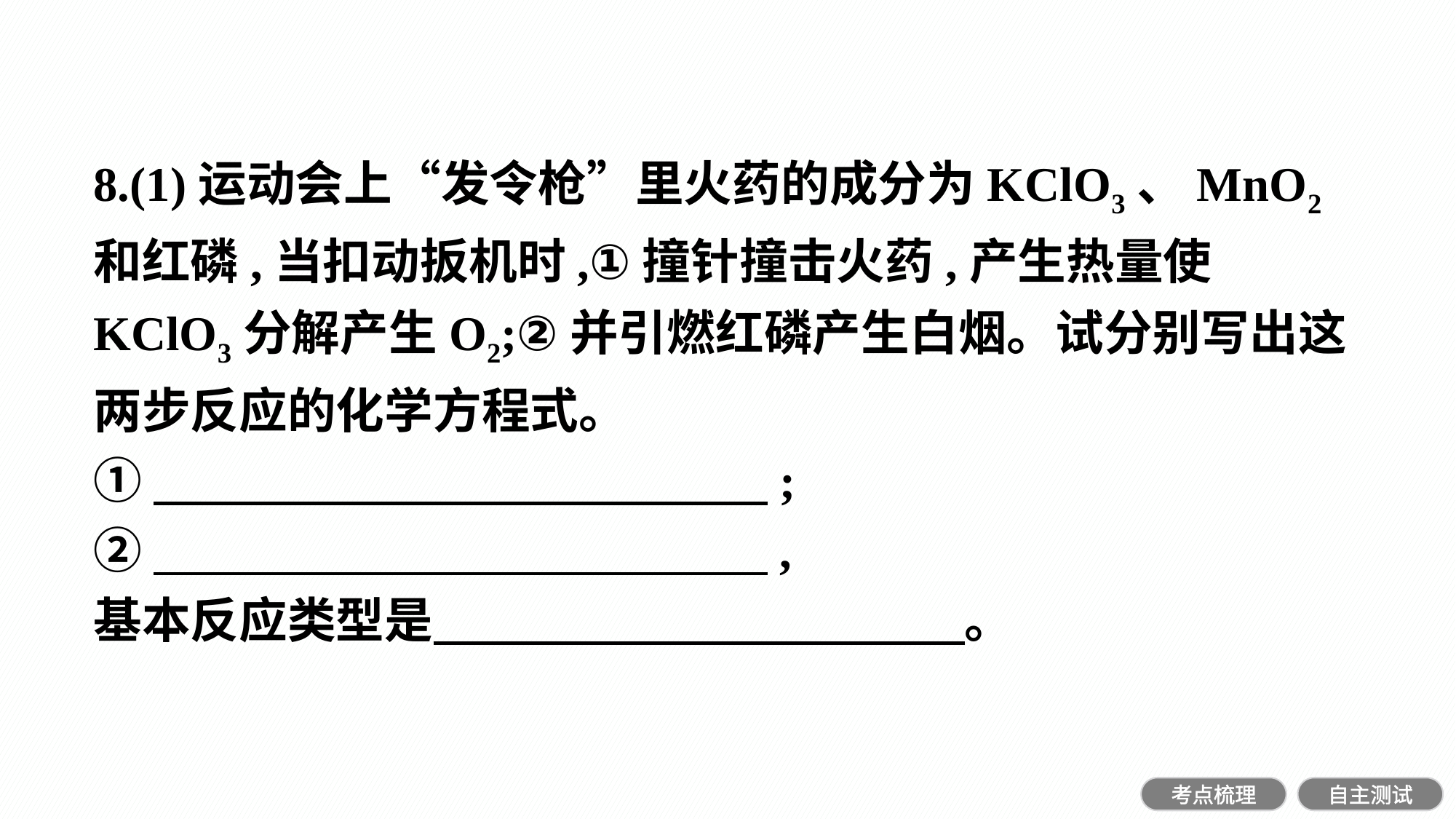

8.(1)运动会上“发令枪”里火药的成分为KClO3、MnO2和红磷,当扣动扳机时,①撞针撞击火药,产生热量使KClO3分解产生O2;②并引燃红磷产生白烟。试分别写出这两步反应的化学方程式。
①　                                                   ;
②　                                                   ,
基本反应类型是　　　　                          　。